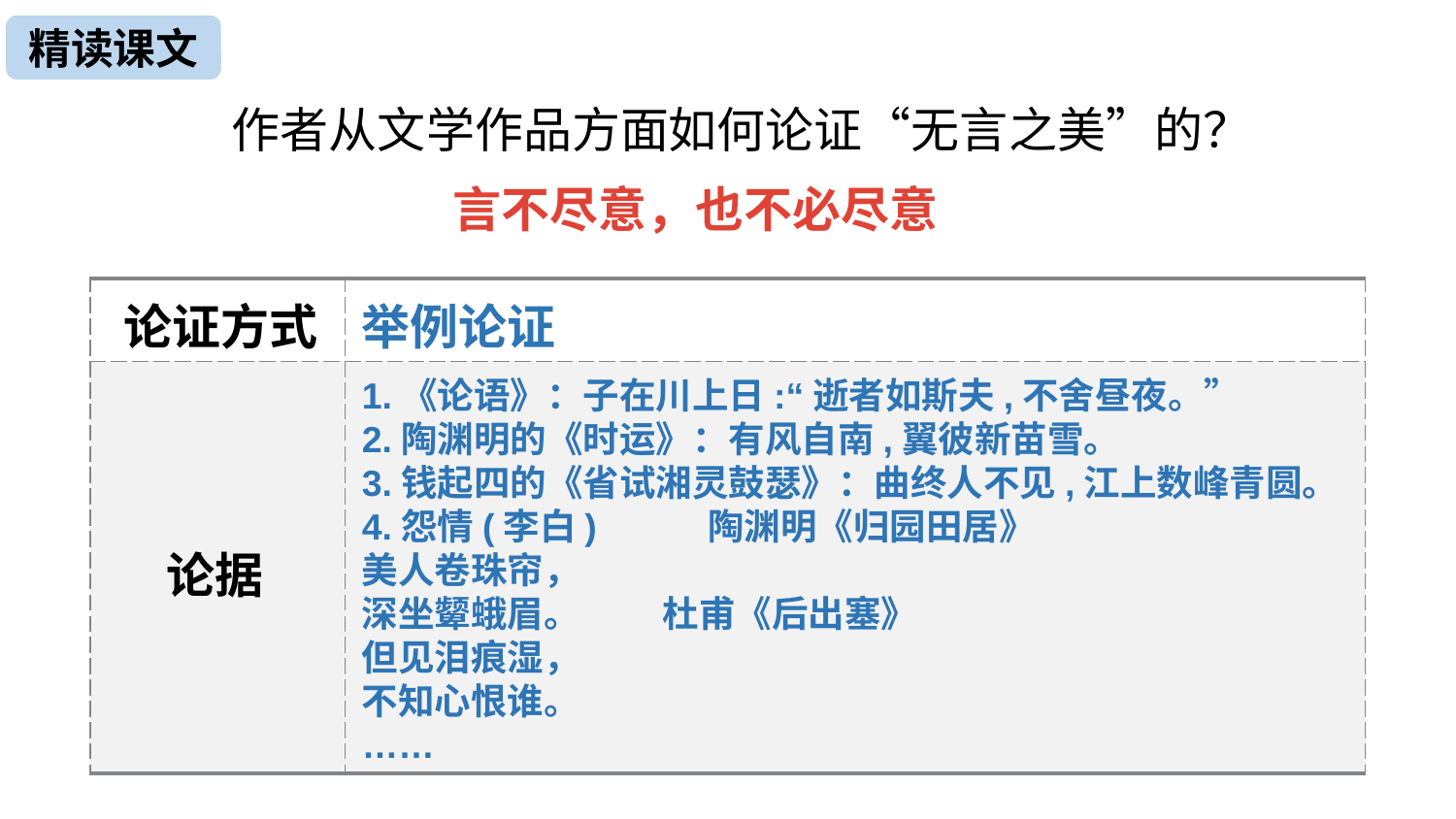

精读课文
作者从文学作品方面如何论证“无言之美”的？
言不尽意，也不必尽意
|  |  |
| --- | --- |
|  |  |
论证方式
举例论证
1.《论语》：子在川上日:“逝者如斯夫,不舍昼夜。”
2.陶渊明的《时运》：有风自南,翼彼新苗雪。
3.钱起四的《省试湘灵鼓瑟》：曲终人不见,江上数峰青圆。
4.怨情(李白)          陶渊明《归园田居》
美人卷珠帘，
深坐颦蛾眉。          杜甫《后出塞》
但见泪痕湿，
不知心恨谁。
……
论据